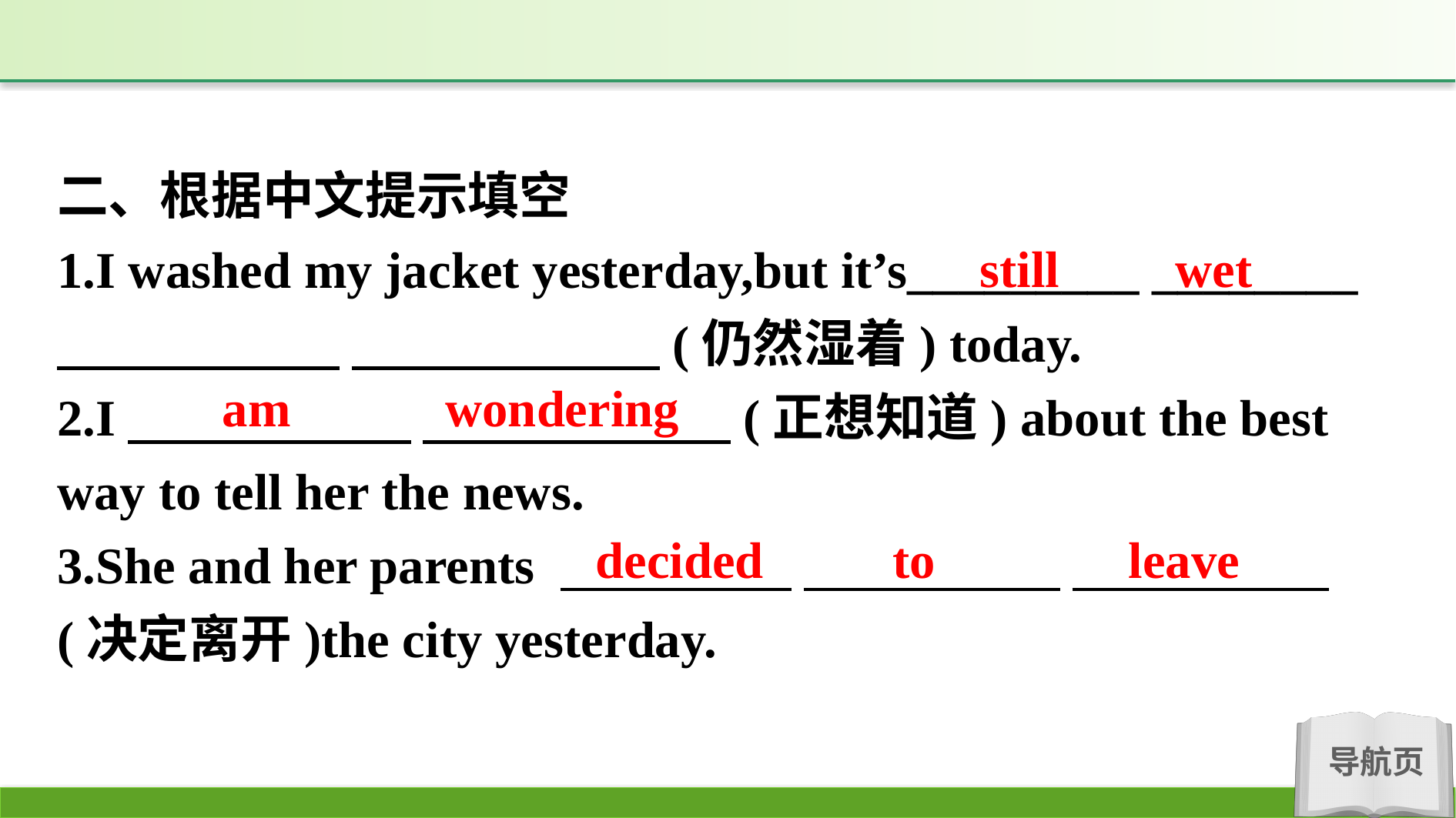

二、根据中文提示填空
1.I washed my jacket yesterday,but it’s_________ ________ 　　　　　  　　　　　　(仍然湿着) today.
2.I　　　　　  　　　　　　(正想知道) about the best way to tell her the news.
3.She and her parents 　　　　  　　　　　 　　　　　(决定离开)the city yesterday.
still         wet
am            wondering
decided          to               leave